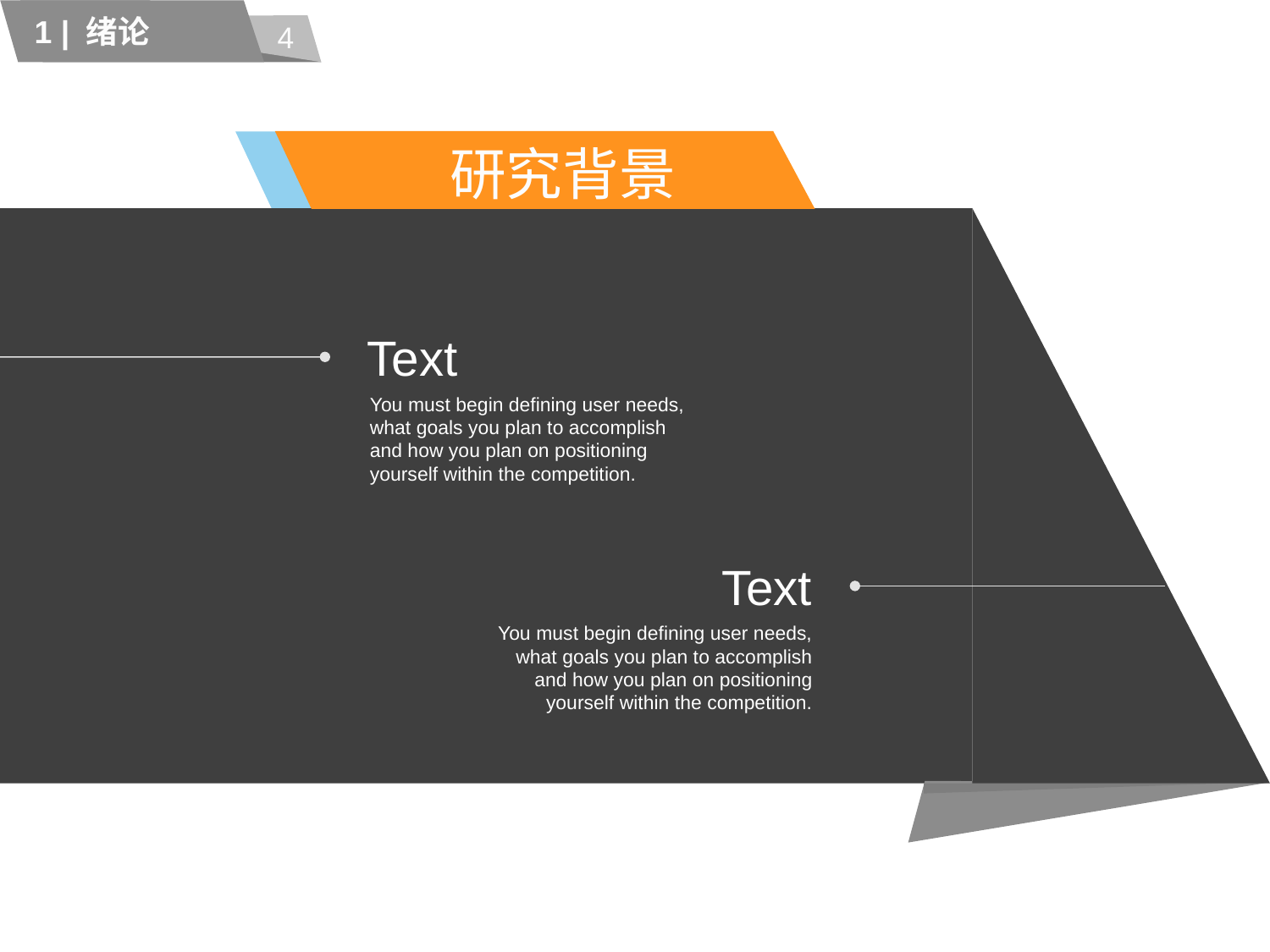

4
1 | 绪论
# 研究背景

Text
You must begin defining user needs, what goals you plan to accomplish and how you plan on positioning yourself within the competition.
Text
You must begin defining user needs, what goals you plan to accomplish and how you plan on positioning yourself within the competition.